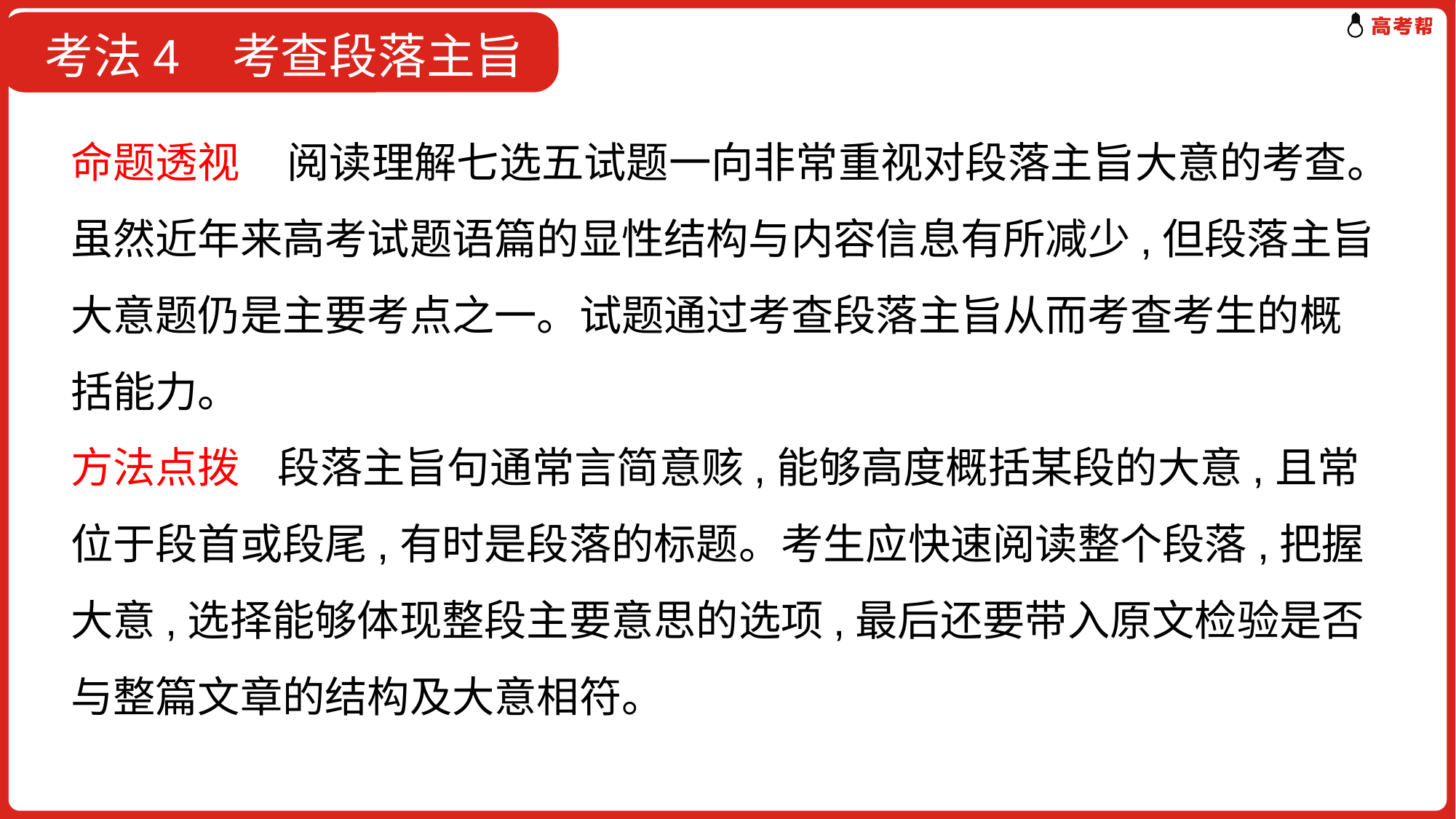

考法4   考查段落主旨
命题透视     阅读理解七选五试题一向非常重视对段落主旨大意的考查。虽然近年来高考试题语篇的显性结构与内容信息有所减少,但段落主旨大意题仍是主要考点之一。试题通过考查段落主旨从而考查考生的概括能力。
方法点拨    段落主旨句通常言简意赅,能够高度概括某段的大意,且常位于段首或段尾,有时是段落的标题。考生应快速阅读整个段落,把握大意,选择能够体现整段主要意思的选项,最后还要带入原文检验是否与整篇文章的结构及大意相符。